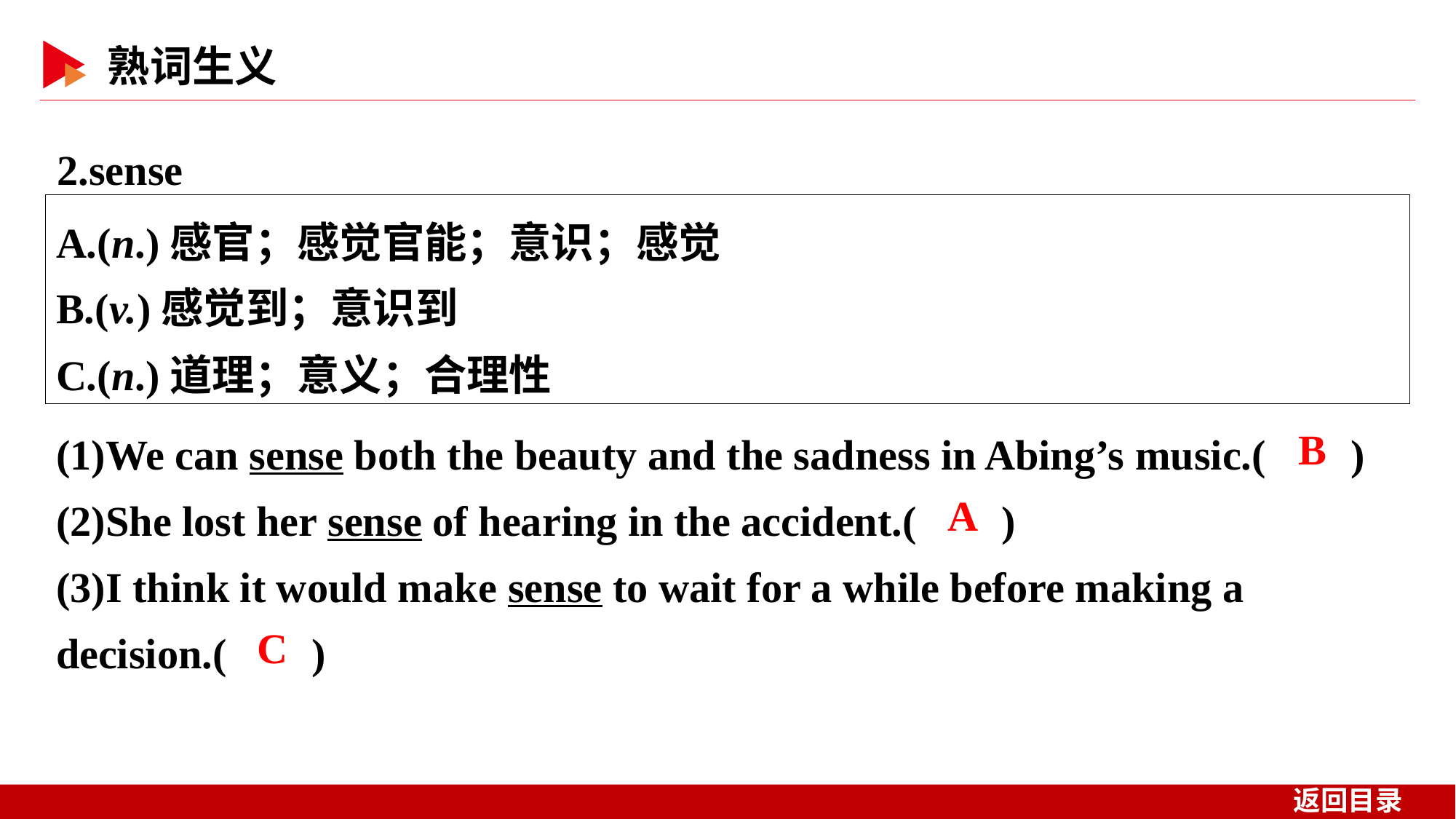

2.sense
A.(n.)感官；感觉官能；意识；感觉
B.(v.)感觉到；意识到
C.(n.)道理；意义；合理性
(1)We can sense both the beauty and the sadness in Abing’s music.(        )
(2)She lost her sense of hearing in the accident.(        )
(3)I think it would make sense to wait for a while before making a decision.(        )
   B
   A
   C